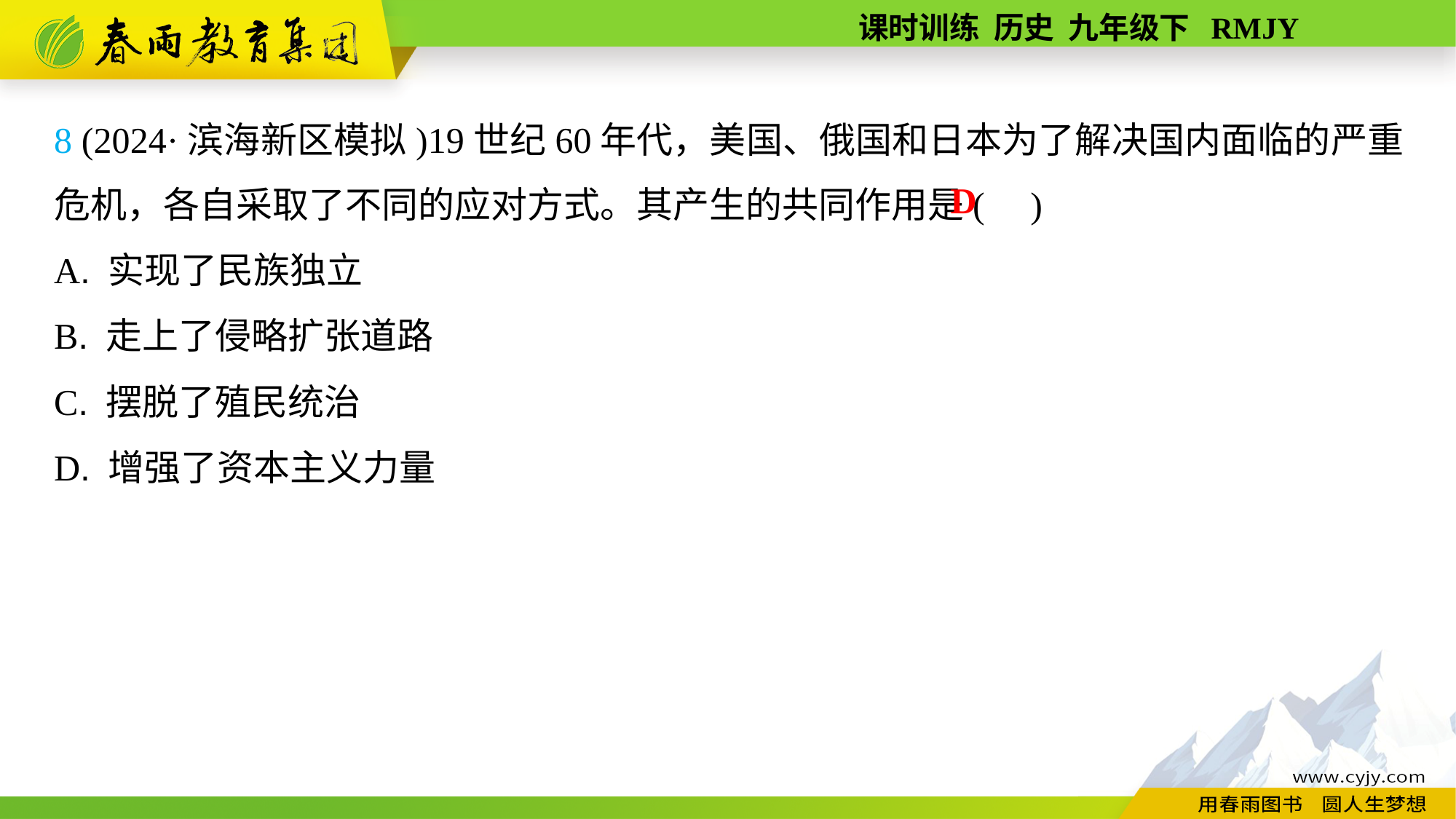

8 (2024·滨海新区模拟)19世纪60年代，美国、俄国和日本为了解决国内面临的严重危机，各自采取了不同的应对方式。其产生的共同作用是(     )
A. 实现了民族独立
B. 走上了侵略扩张道路
C. 摆脱了殖民统治
D. 增强了资本主义力量
D